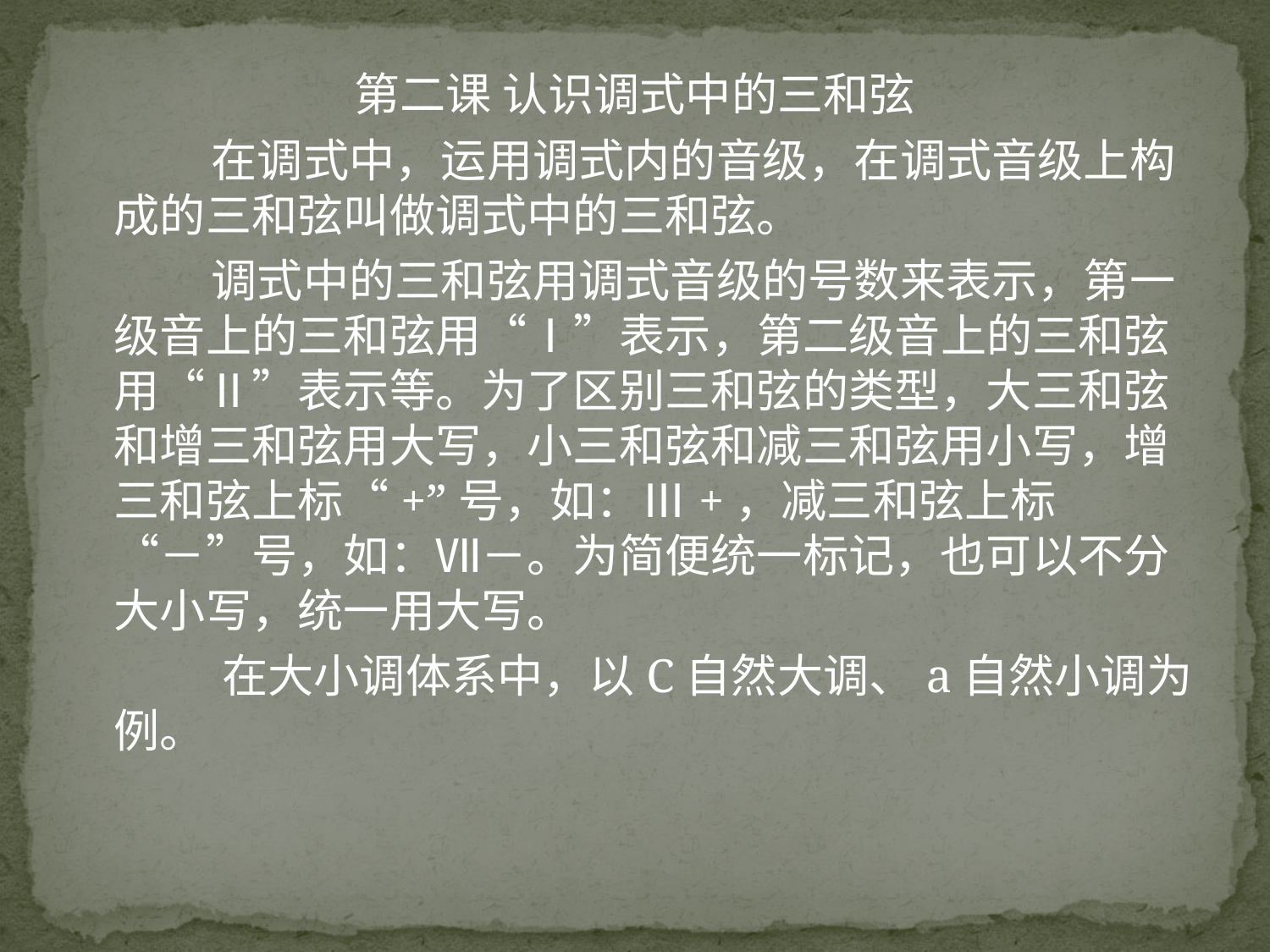

第二课 认识调式中的三和弦
            在调式中，运用调式内的音级，在调式音级上构成的三和弦叫做调式中的三和弦。
            调式中的三和弦用调式音级的号数来表示，第一级音上的三和弦用“Ⅰ”表示，第二级音上的三和弦用“Ⅱ”表示等。为了区别三和弦的类型，大三和弦和增三和弦用大写，小三和弦和减三和弦用小写，增三和弦上标“+”号，如：Ⅲ+，减三和弦上标 “－”号，如：Ⅶ－。为简便统一标记，也可以不分大小写，统一用大写。
             在大小调体系中，以C自然大调、a自然小调为例。